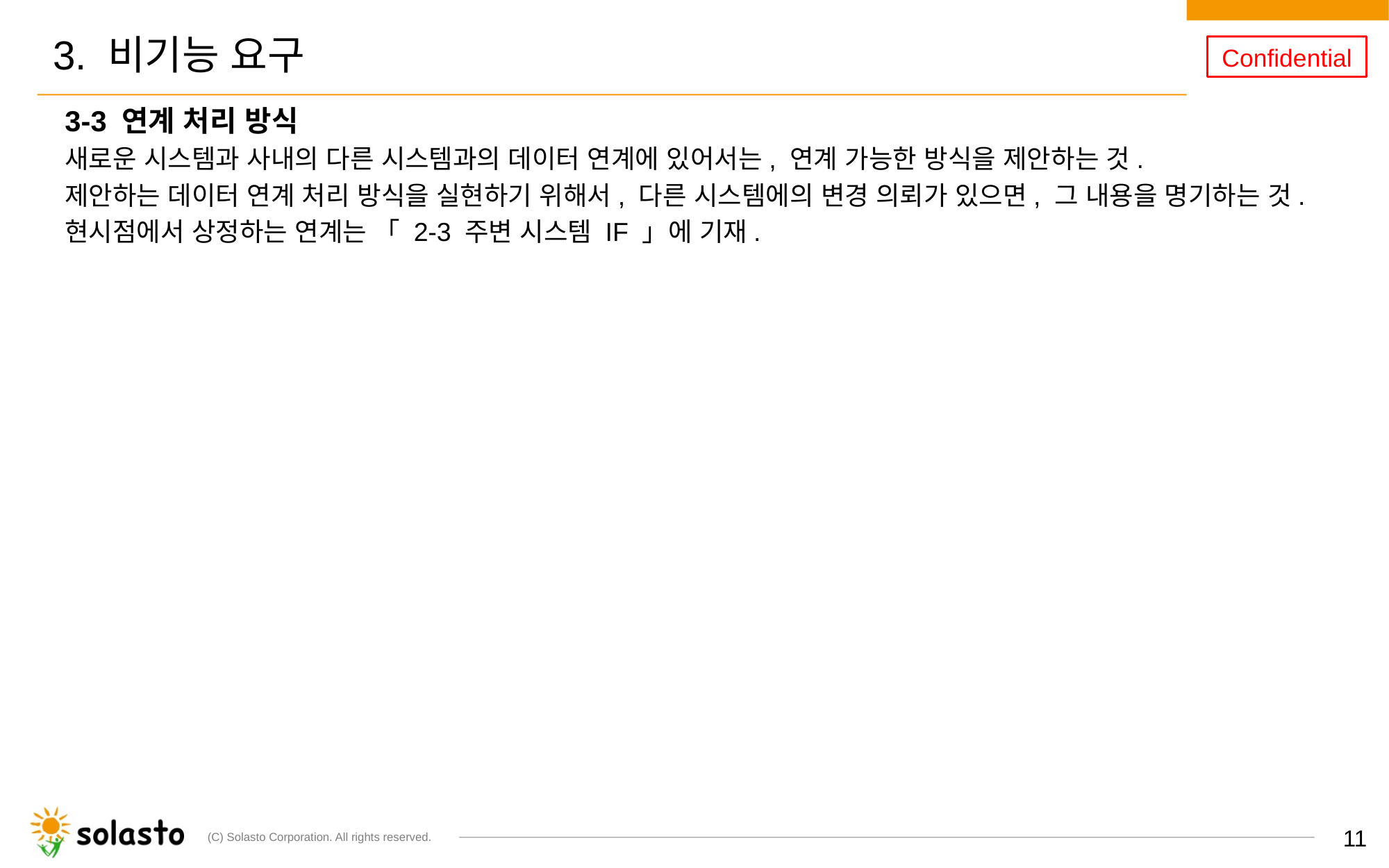

# 3. 비기능 요구
3-3 연계 처리 방식
새로운 시스템과 사내의 다른 시스템과의 데이터 연계에 있어서는, 연계 가능한 방식을 제안하는 것.
제안하는 데이터 연계 처리 방식을 실현하기 위해서, 다른 시스템에의 변경 의뢰가 있으면, 그 내용을 명기하는 것.
현시점에서 상정하는 연계는 「 2-3 주변 시스템 IF 」에 기재.